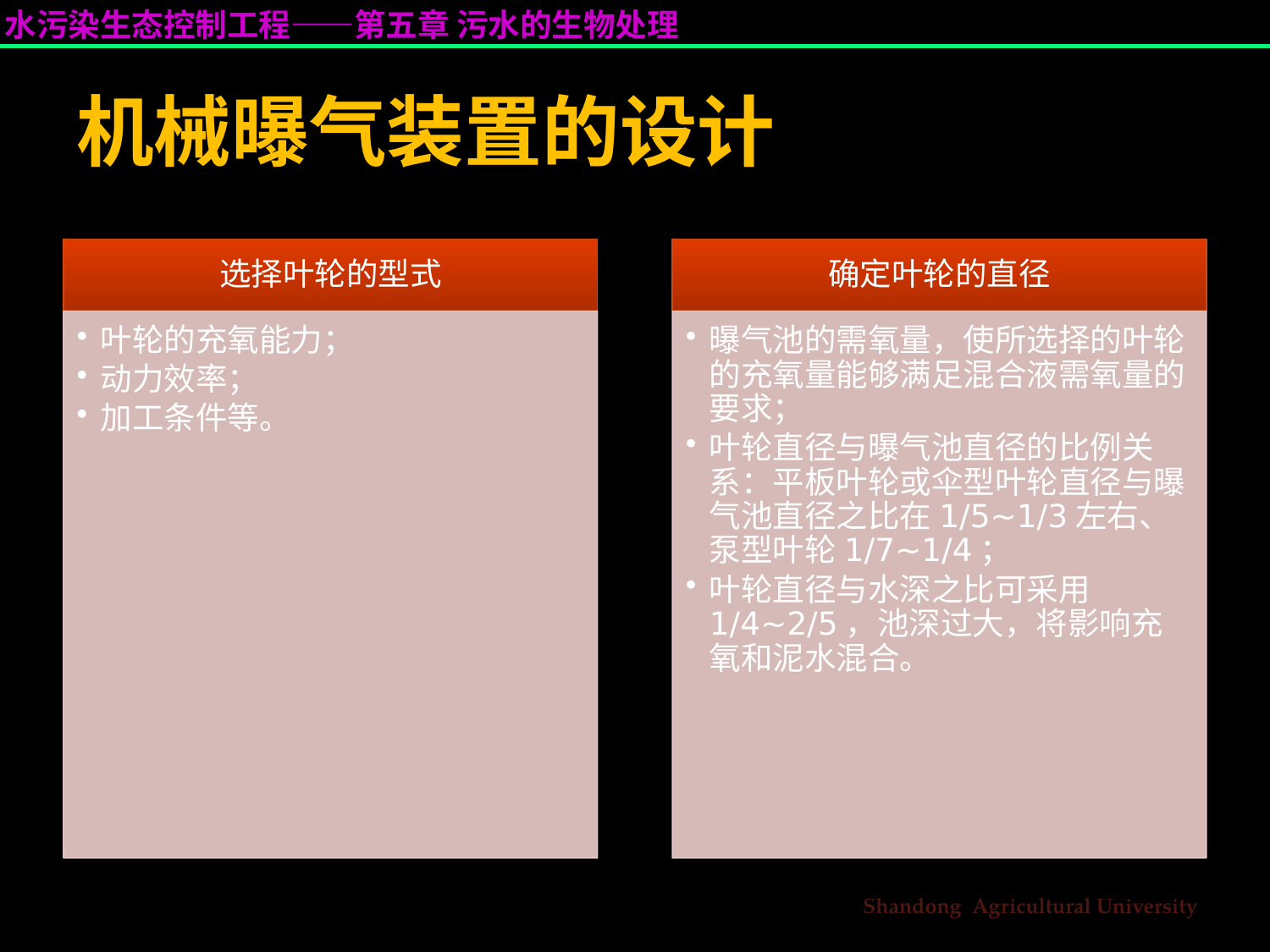

# 机械曝气装置的设计
选择叶轮的型式
叶轮的充氧能力；
动力效率；
加工条件等。
确定叶轮的直径
曝气池的需氧量，使所选择的叶轮的充氧量能够满足混合液需氧量的要求；
叶轮直径与曝气池直径的比例关系：平板叶轮或伞型叶轮直径与曝气池直径之比在1/5~1/3左右、泵型叶轮1/7~1/4；
叶轮直径与水深之比可采用1/4~2/5，池深过大，将影响充氧和泥水混合。